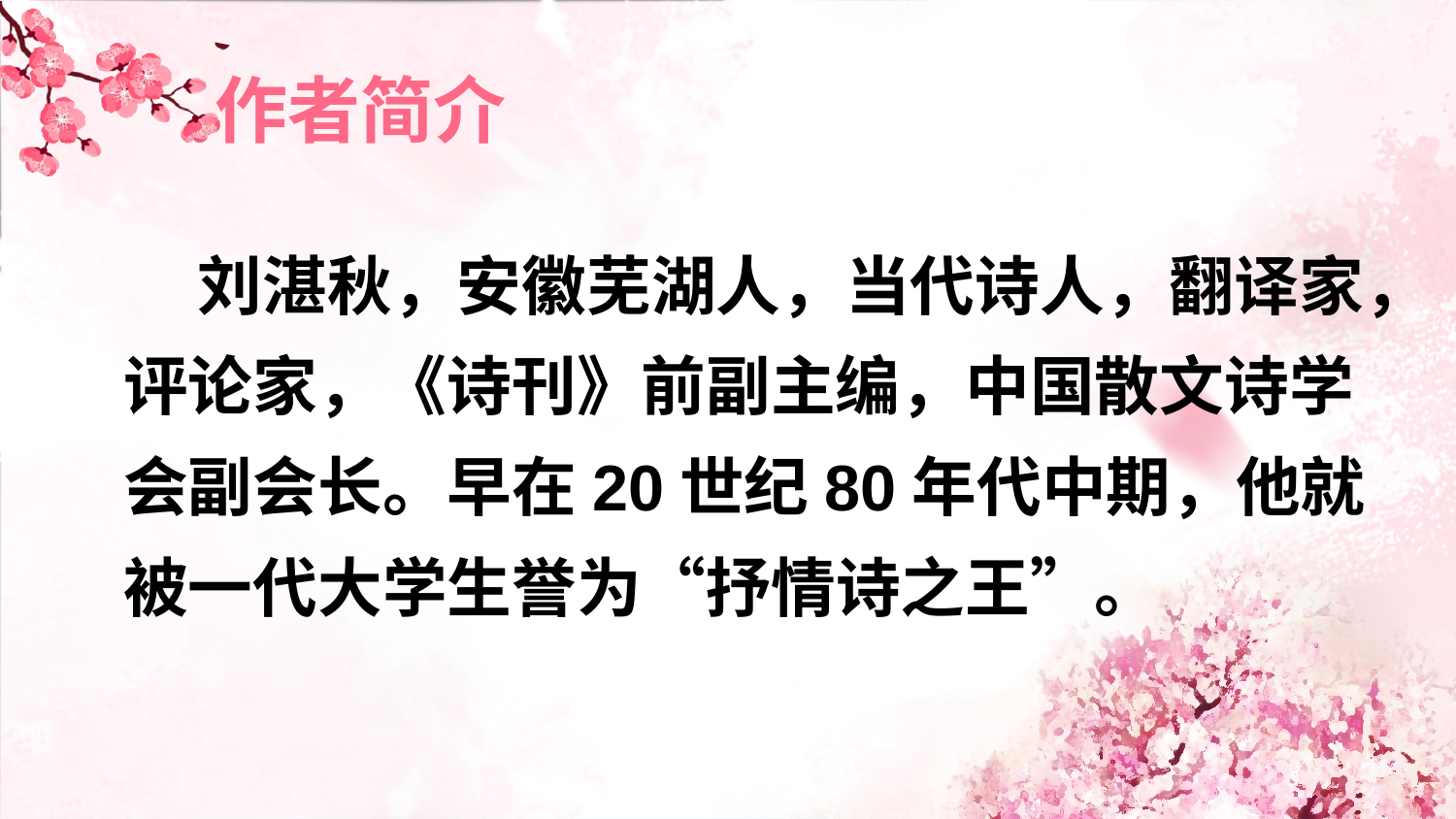

作者简介
    刘湛秋，安徽芜湖人，当代诗人，翻译家，评论家，《诗刊》前副主编，中国散文诗学会副会长。早在20世纪80年代中期，他就被一代大学生誉为“抒情诗之王”。